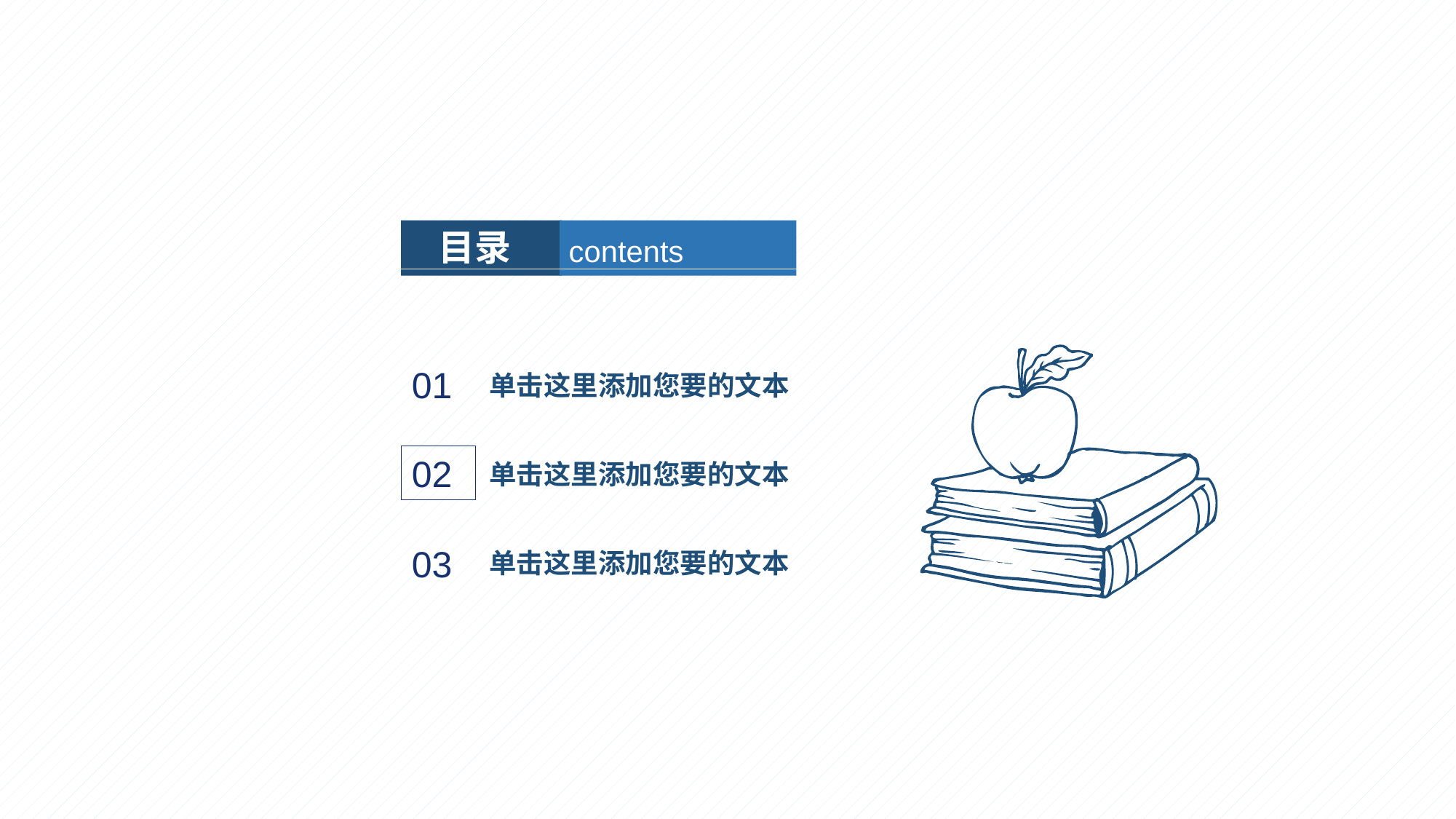

目录

contents

01
单击这里添加您要的文本
02
单击这里添加您要的文本
03
单击这里添加您要的文本